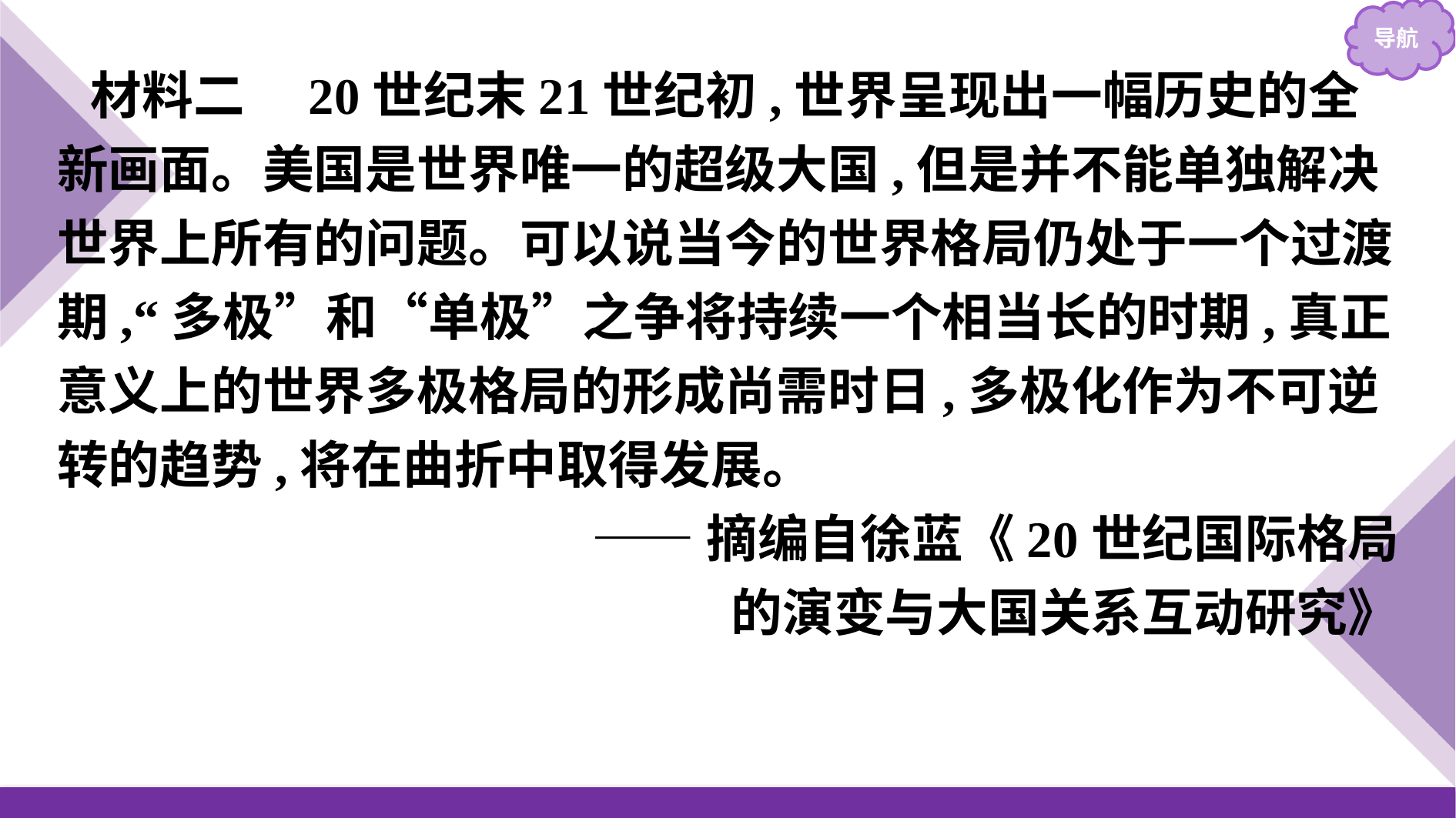

材料二　20世纪末21世纪初,世界呈现出一幅历史的全新画面。美国是世界唯一的超级大国,但是并不能单独解决世界上所有的问题。可以说当今的世界格局仍处于一个过渡期,“多极”和“单极”之争将持续一个相当长的时期,真正意义上的世界多极格局的形成尚需时日,多极化作为不可逆转的趋势,将在曲折中取得发展。
——摘编自徐蓝《20世纪国际格局
的演变与大国关系互动研究》